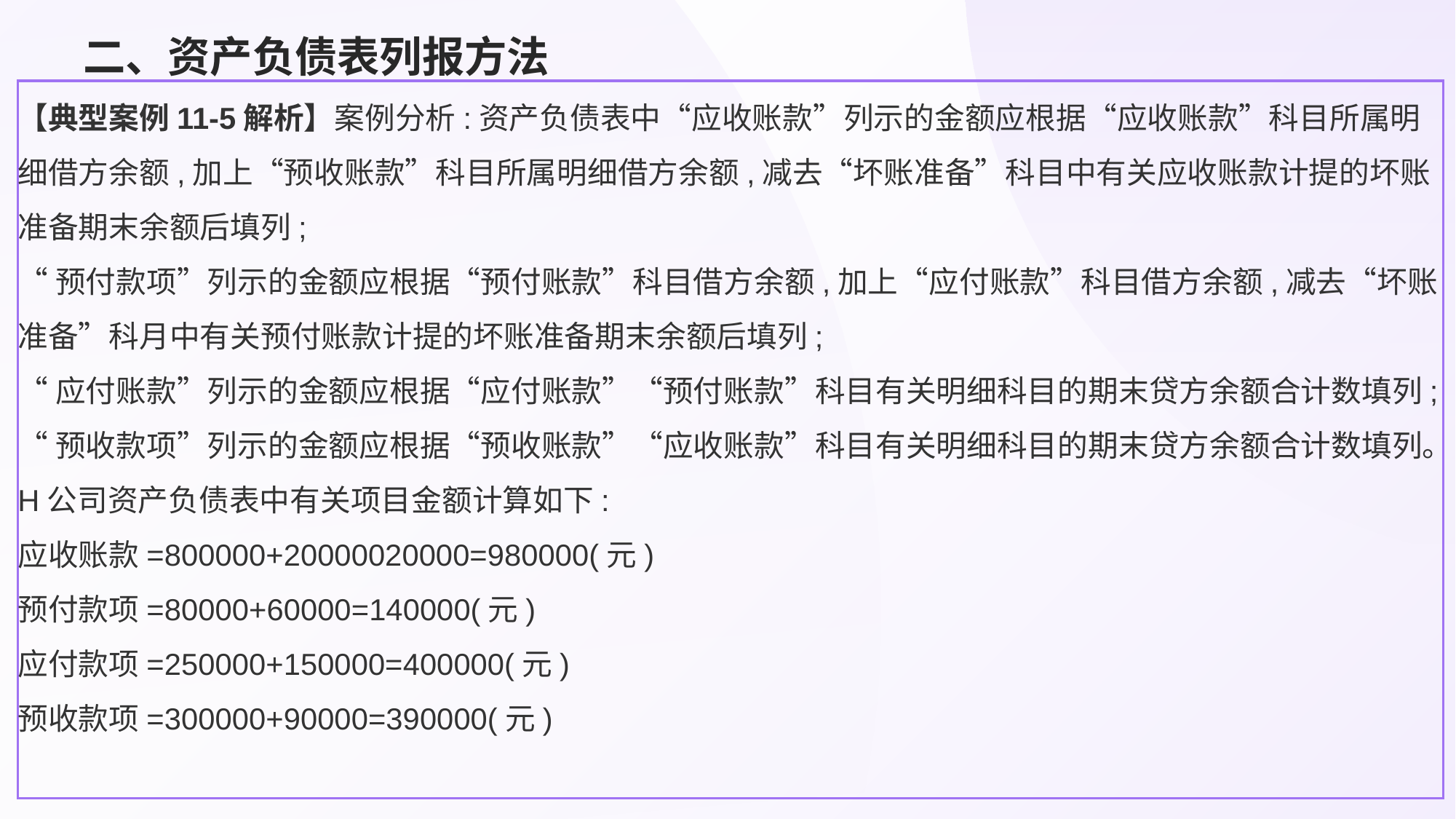

# 二、资产负债表列报方法
【典型案例11-5解析】案例分析:资产负债表中“应收账款”列示的金额应根据“应收账款”科目所属明细借方余额,加上“预收账款”科目所属明细借方余额,减去“坏账准备”科目中有关应收账款计提的坏账准备期末余额后填列;
“预付款项”列示的金额应根据“预付账款”科目借方余额,加上“应付账款”科目借方余额,减去“坏账准备”科月中有关预付账款计提的坏账准备期末余额后填列;
“应付账款”列示的金额应根据“应付账款”“预付账款”科目有关明细科目的期末贷方余额合计数填列;
“预收款项”列示的金额应根据“预收账款”“应收账款”科目有关明细科目的期末贷方余额合计数填列。
H公司资产负债表中有关项目金额计算如下:
应收账款=800000+20000020000=980000(元)
预付款项=80000+60000=140000(元)
应付款项=250000+150000=400000(元)
预收款项=300000+90000=390000(元)